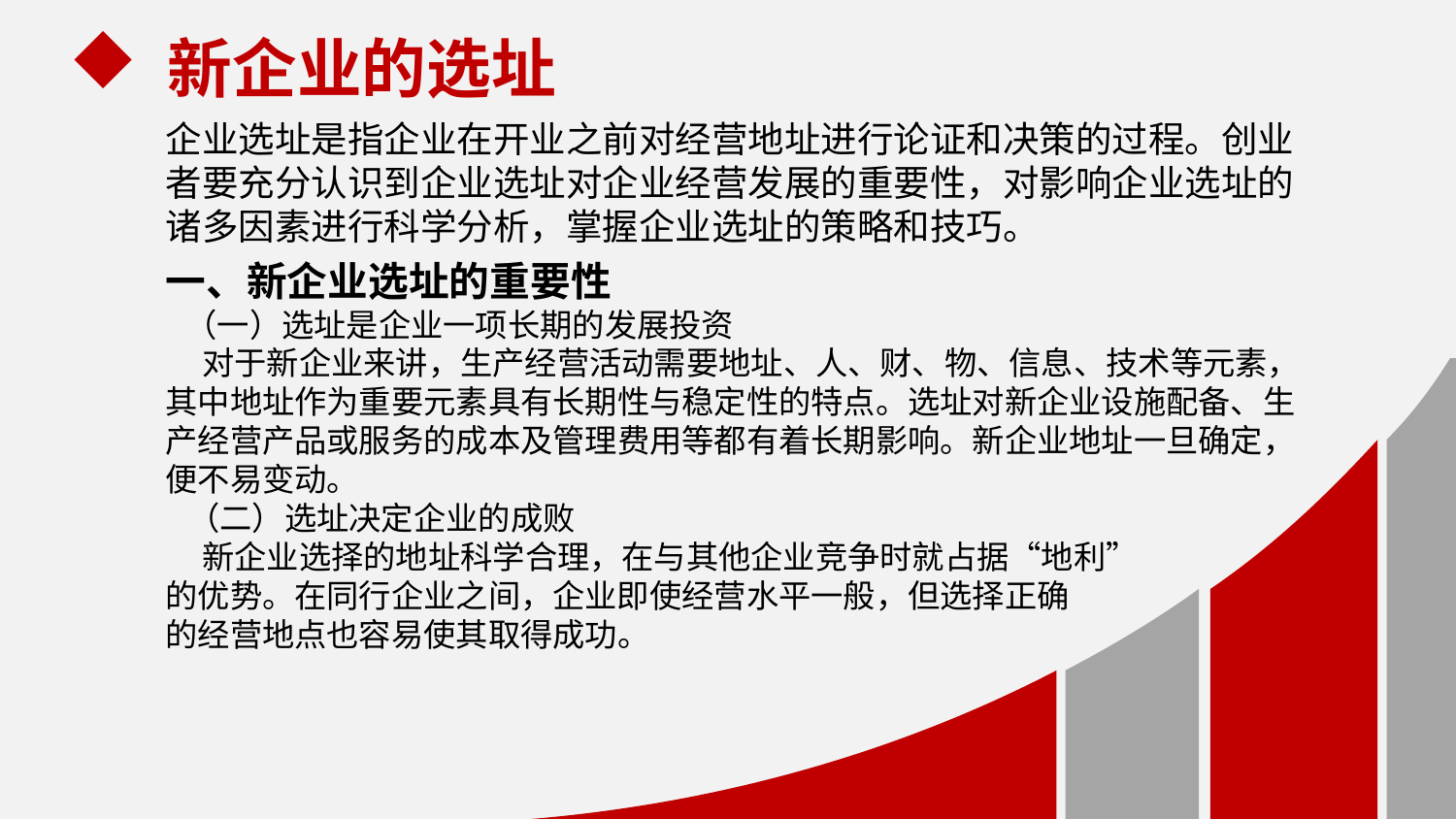

新企业的选址
企业选址是指企业在开业之前对经营地址进行论证和决策的过程。创业者要充分认识到企业选址对企业经营发展的重要性，对影响企业选址的诸多因素进行科学分析，掌握企业选址的策略和技巧。
一、新企业选址的重要性
  （一）选址是企业一项长期的发展投资
    对于新企业来讲，生产经营活动需要地址、人、财、物、信息、技术等元素，其中地址作为重要元素具有长期性与稳定性的特点。选址对新企业设施配备、生产经营产品或服务的成本及管理费用等都有着长期影响。新企业地址一旦确定，便不易变动。
  （二）选址决定企业的成败
    新企业选择的地址科学合理，在与其他企业竞争时就占据“地利”
的优势。在同行企业之间，企业即使经营水平一般，但选择正确
的经营地点也容易使其取得成功。